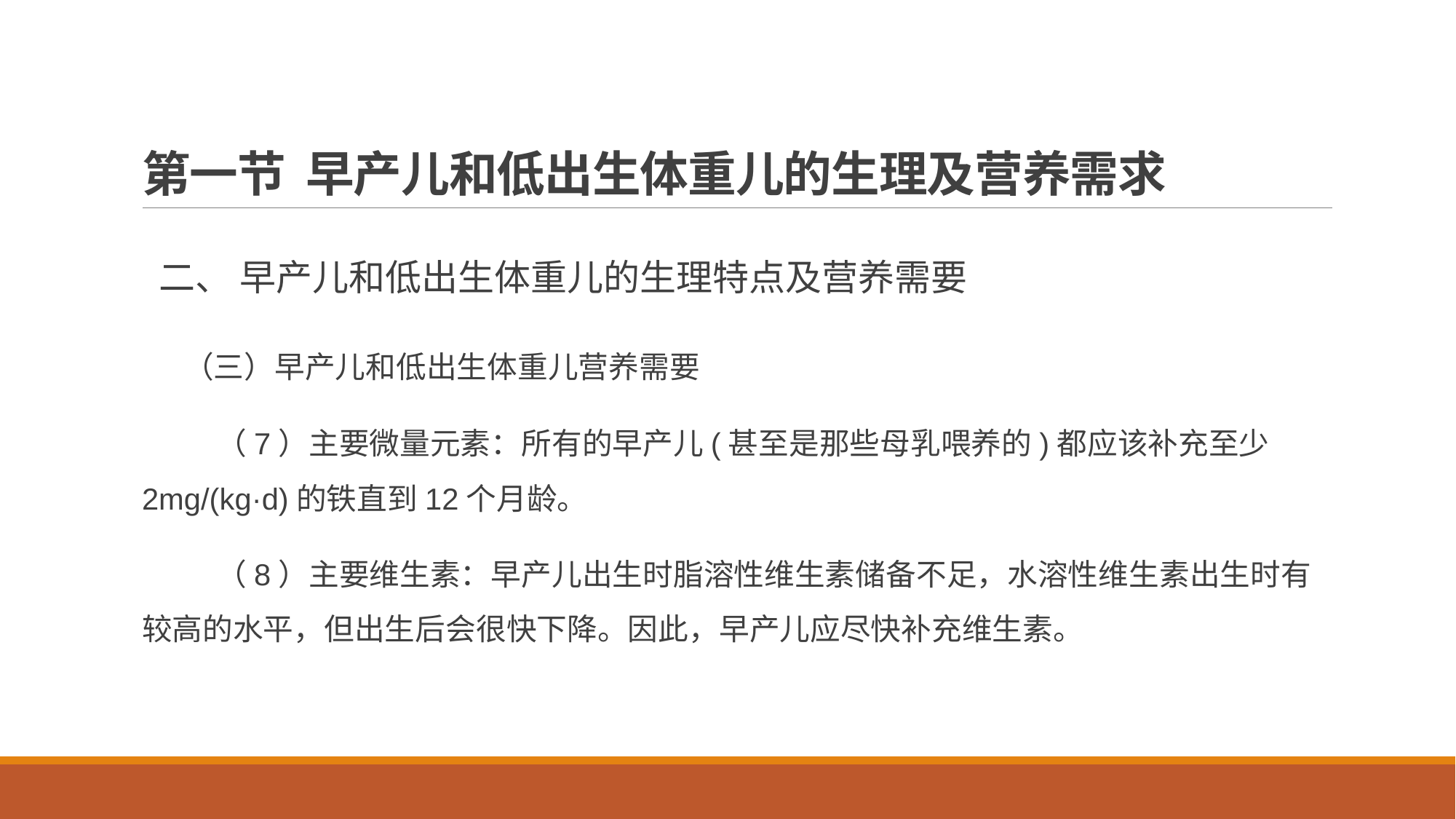

# 第一节  早产儿和低出生体重儿的生理及营养需求
 二、 早产儿和低出生体重儿的生理特点及营养需要
    （三）早产儿和低出生体重儿营养需要
          （7）主要微量元素：所有的早产儿(甚至是那些母乳喂养的)都应该补充至少2mg/(kg·d)的铁直到12个月龄。
          （8）主要维生素：早产儿出生时脂溶性维生素储备不足，水溶性维生素出生时有较高的水平，但出生后会很快下降。因此，早产儿应尽快补充维生素。